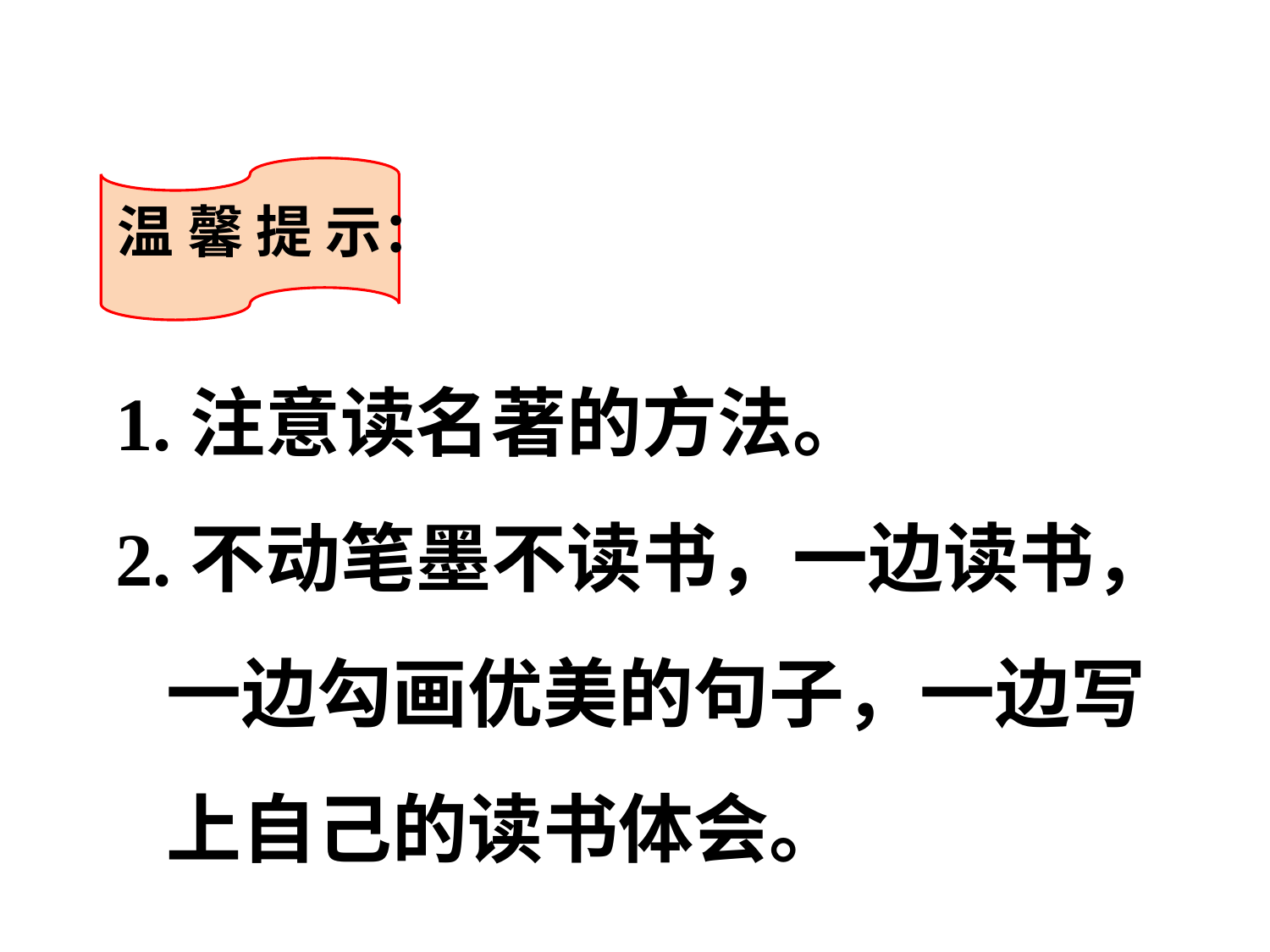

温 馨 提 示：
1.注意读名著的方法。
2.不动笔墨不读书，一边读书，一边勾画优美的句子，一边写上自己的读书体会。